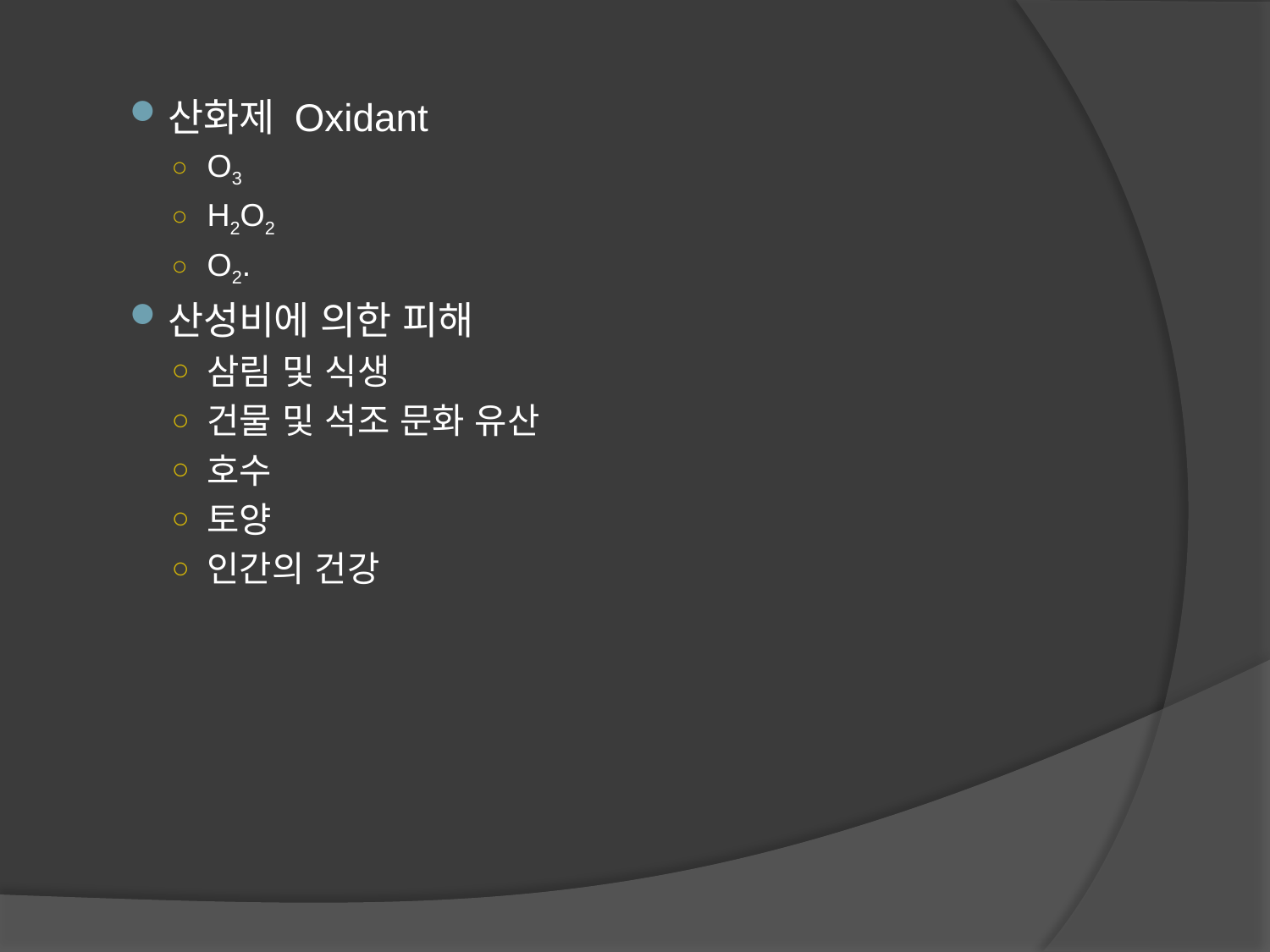

산화제 Oxidant
O3
H2O2
O2.
산성비에 의한 피해
삼림 및 식생
건물 및 석조 문화 유산
호수
토양
인간의 건강